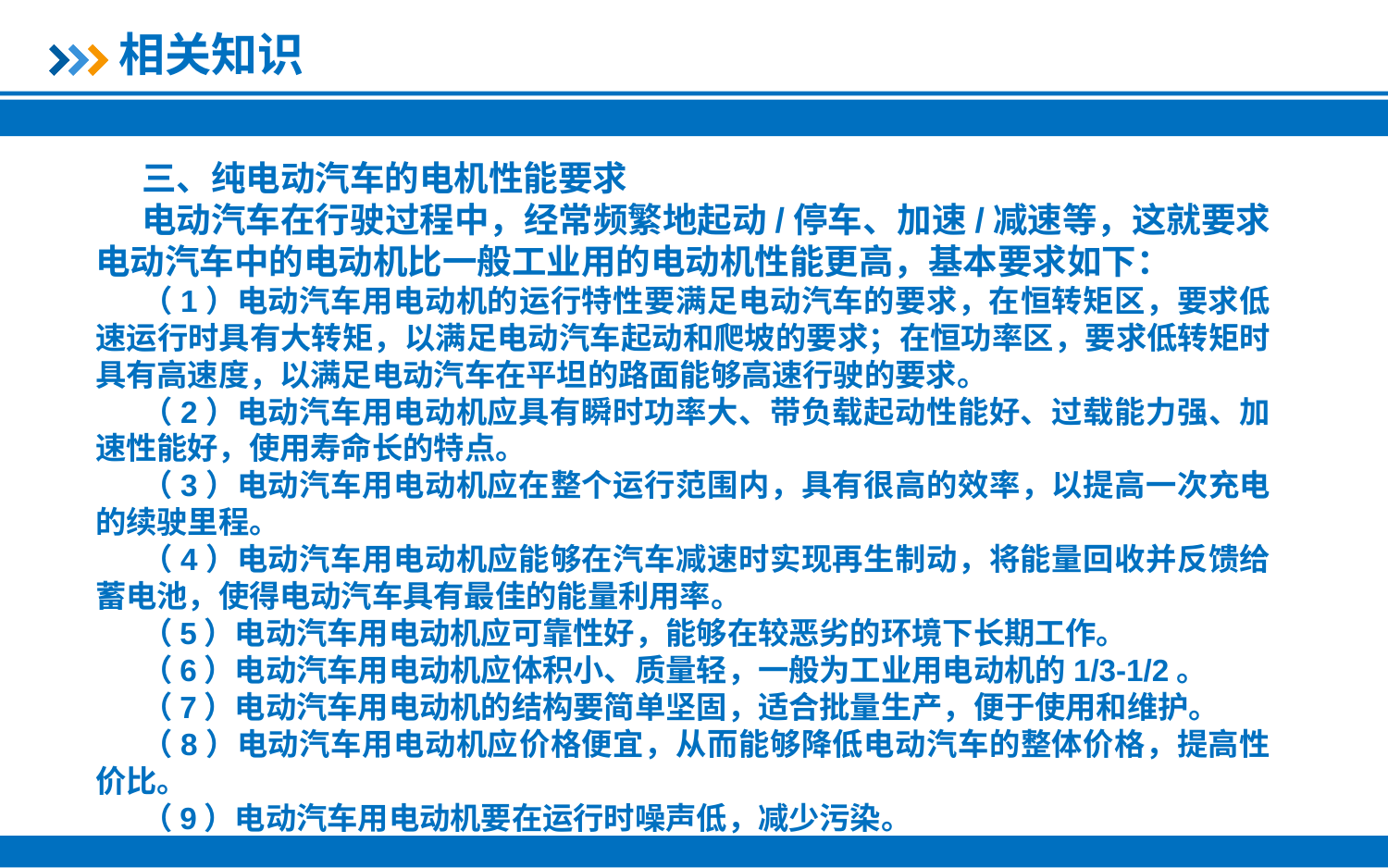

相关知识
三、纯电动汽车的电机性能要求
电动汽车在行驶过程中，经常频繁地起动/停车、加速/减速等，这就要求电动汽车中的电动机比一般工业用的电动机性能更高，基本要求如下：
（1）电动汽车用电动机的运行特性要满足电动汽车的要求，在恒转矩区，要求低速运行时具有大转矩，以满足电动汽车起动和爬坡的要求；在恒功率区，要求低转矩时具有高速度，以满足电动汽车在平坦的路面能够高速行驶的要求。
（2）电动汽车用电动机应具有瞬时功率大、带负载起动性能好、过载能力强、加速性能好，使用寿命长的特点。
（3）电动汽车用电动机应在整个运行范围内，具有很高的效率，以提高一次充电的续驶里程。
（4）电动汽车用电动机应能够在汽车减速时实现再生制动，将能量回收并反馈给蓄电池，使得电动汽车具有最佳的能量利用率。
（5）电动汽车用电动机应可靠性好，能够在较恶劣的环境下长期工作。
（6）电动汽车用电动机应体积小、质量轻，一般为工业用电动机的1/3-1/2。
（7）电动汽车用电动机的结构要简单坚固，适合批量生产，便于使用和维护。
（8）电动汽车用电动机应价格便宜，从而能够降低电动汽车的整体价格，提高性价比。
（9）电动汽车用电动机要在运行时噪声低，减少污染。